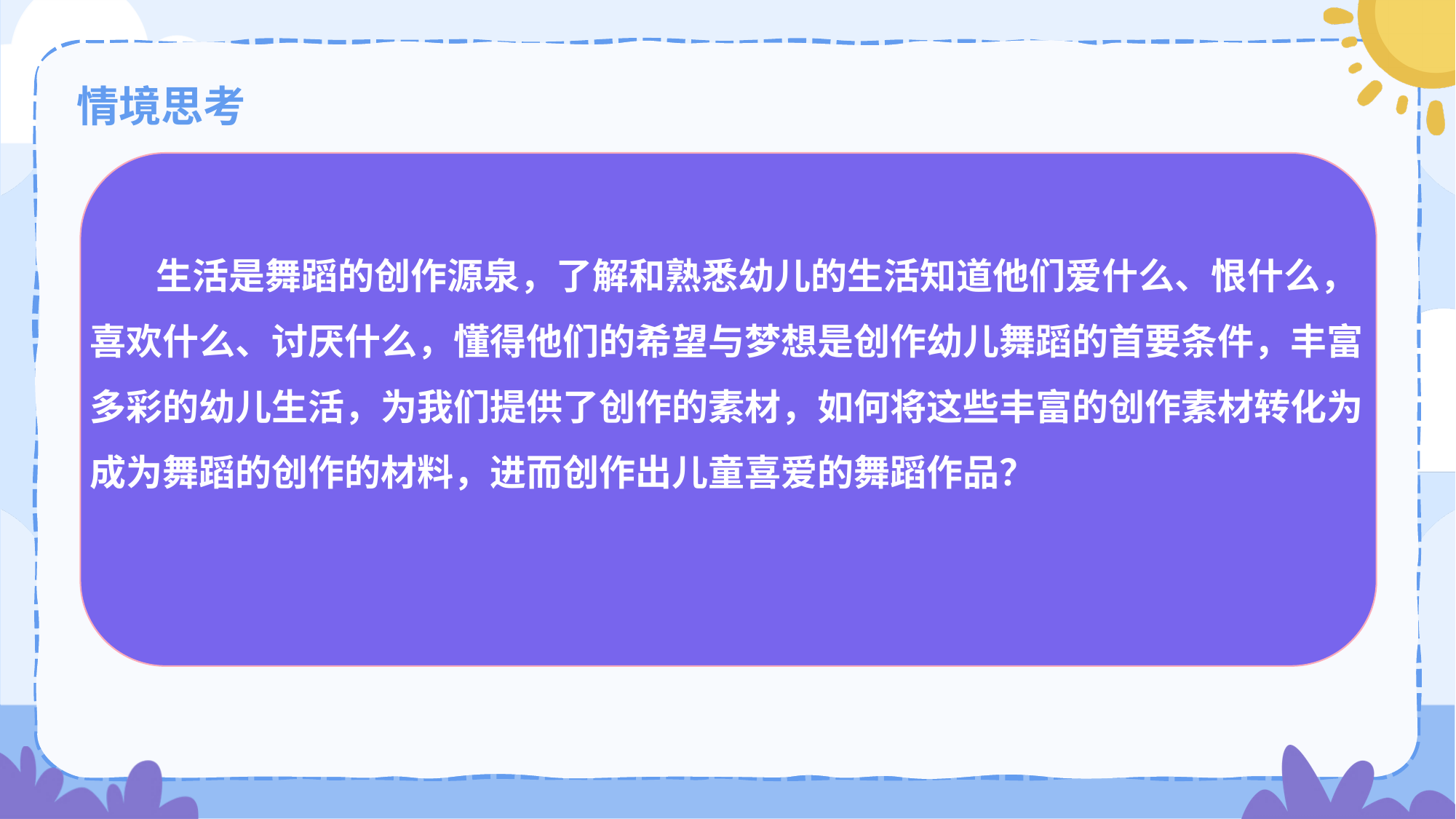

# 情境思考

       生活是舞蹈的创作源泉，了解和熟悉幼儿的生活知道他们爱什么、恨什么，喜欢什么、讨厌什么，懂得他们的希望与梦想是创作幼儿舞蹈的首要条件，丰富多彩的幼儿生活，为我们提供了创作的素材，如何将这些丰富的创作素材转化为成为舞蹈的创作的材料，进而创作出儿童喜爱的舞蹈作品？